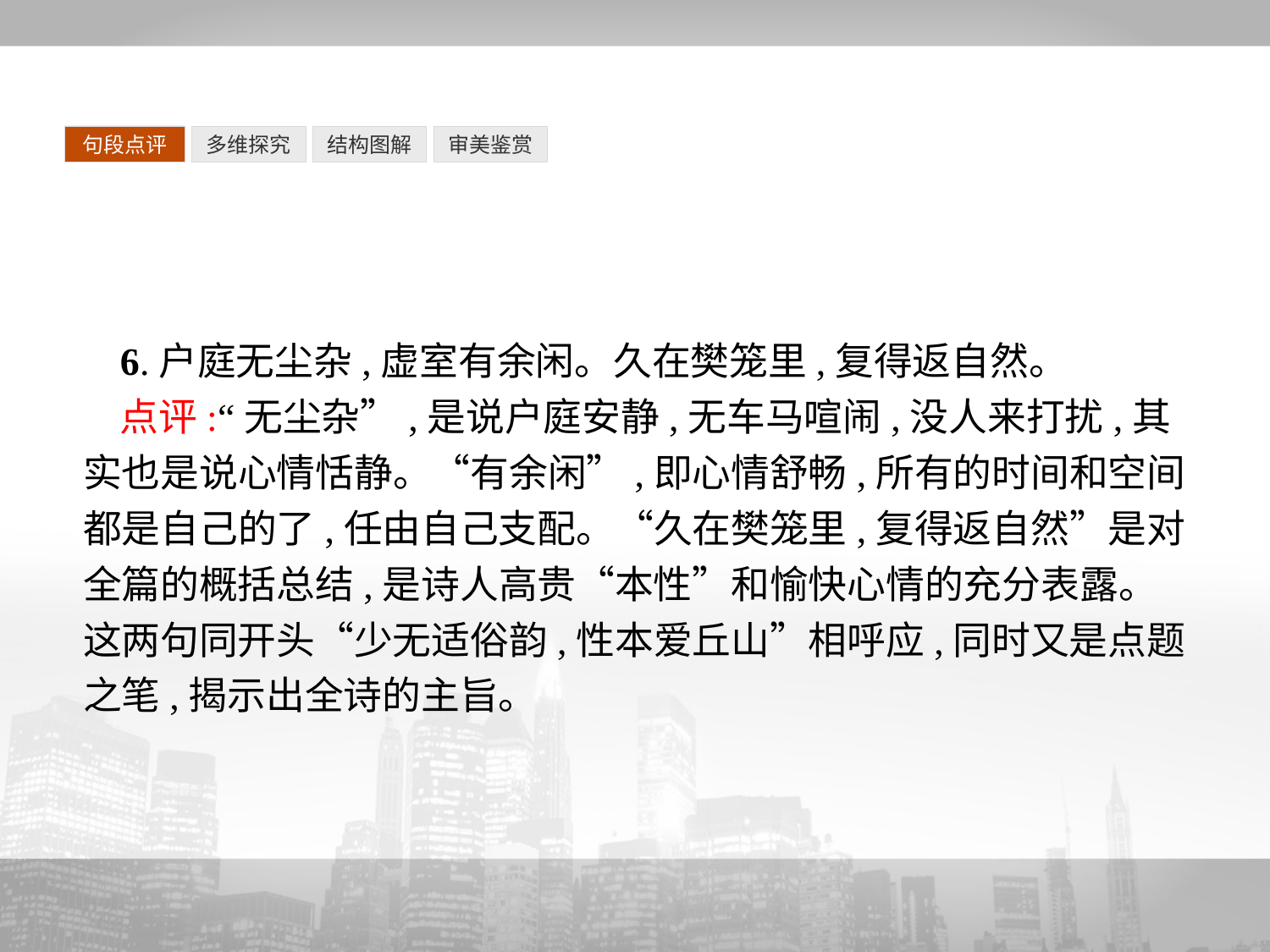

句段点评
多维探究
结构图解
审美鉴赏
6.户庭无尘杂,虚室有余闲。久在樊笼里,复得返自然。
点评:“无尘杂”,是说户庭安静,无车马喧闹,没人来打扰,其实也是说心情恬静。“有余闲”,即心情舒畅,所有的时间和空间都是自己的了,任由自己支配。“久在樊笼里,复得返自然”是对全篇的概括总结,是诗人高贵“本性”和愉快心情的充分表露。这两句同开头“少无适俗韵,性本爱丘山”相呼应,同时又是点题之笔,揭示出全诗的主旨。